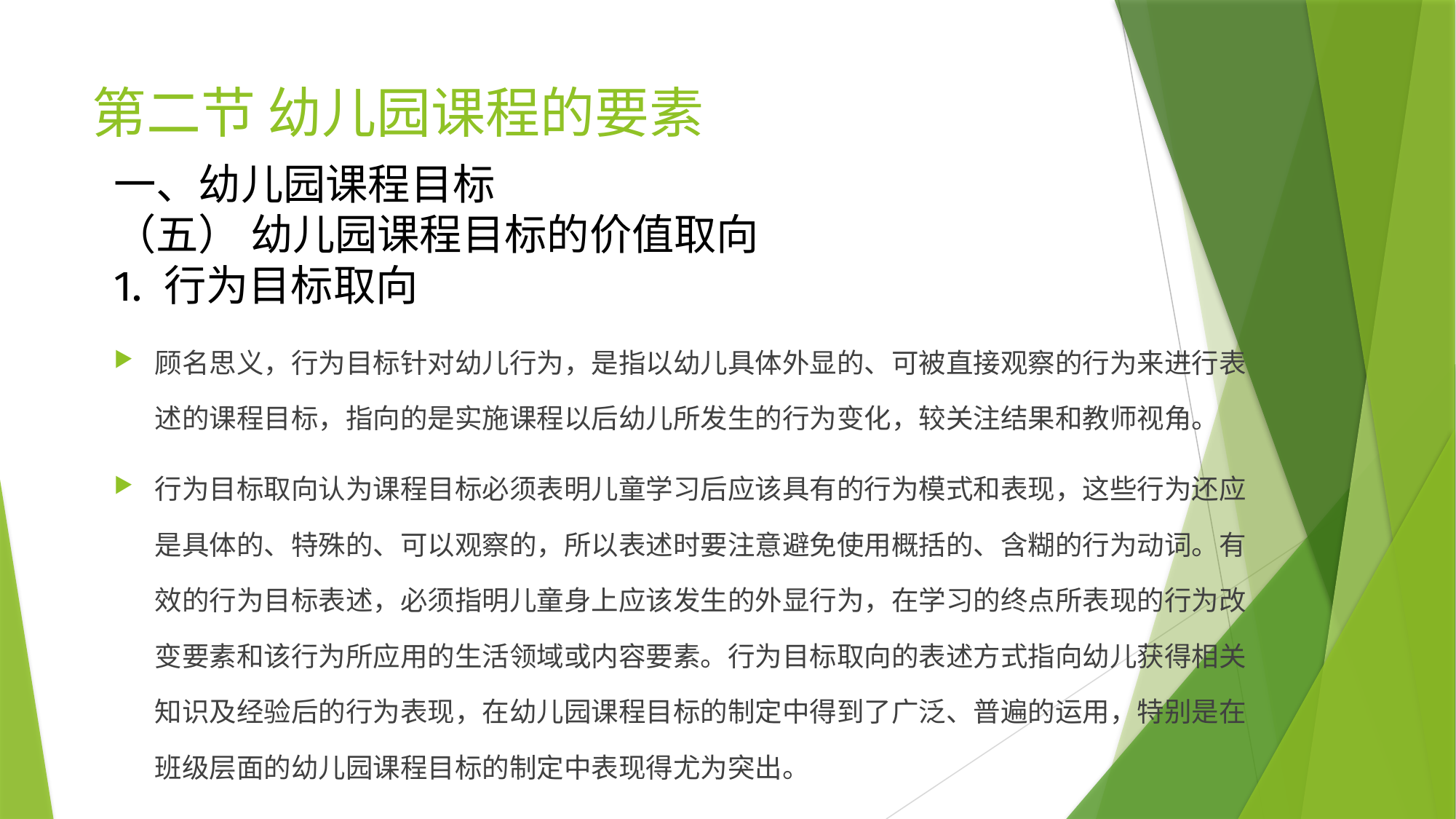

# 第二节 幼儿园课程的要素
一、幼儿园课程目标
（五） 幼儿园课程目标的价值取向
1. 行为目标取向
顾名思义，行为目标针对幼儿行为，是指以幼儿具体外显的、可被直接观察的行为来进行表述的课程目标，指向的是实施课程以后幼儿所发生的行为变化，较关注结果和教师视角。
行为目标取向认为课程目标必须表明儿童学习后应该具有的行为模式和表现，这些行为还应是具体的、特殊的、可以观察的，所以表述时要注意避免使用概括的、含糊的行为动词。有效的行为目标表述，必须指明儿童身上应该发生的外显行为，在学习的终点所表现的行为改变要素和该行为所应用的生活领域或内容要素。行为目标取向的表述方式指向幼儿获得相关知识及经验后的行为表现，在幼儿园课程目标的制定中得到了广泛、普遍的运用，特别是在班级层面的幼儿园课程目标的制定中表现得尤为突出。